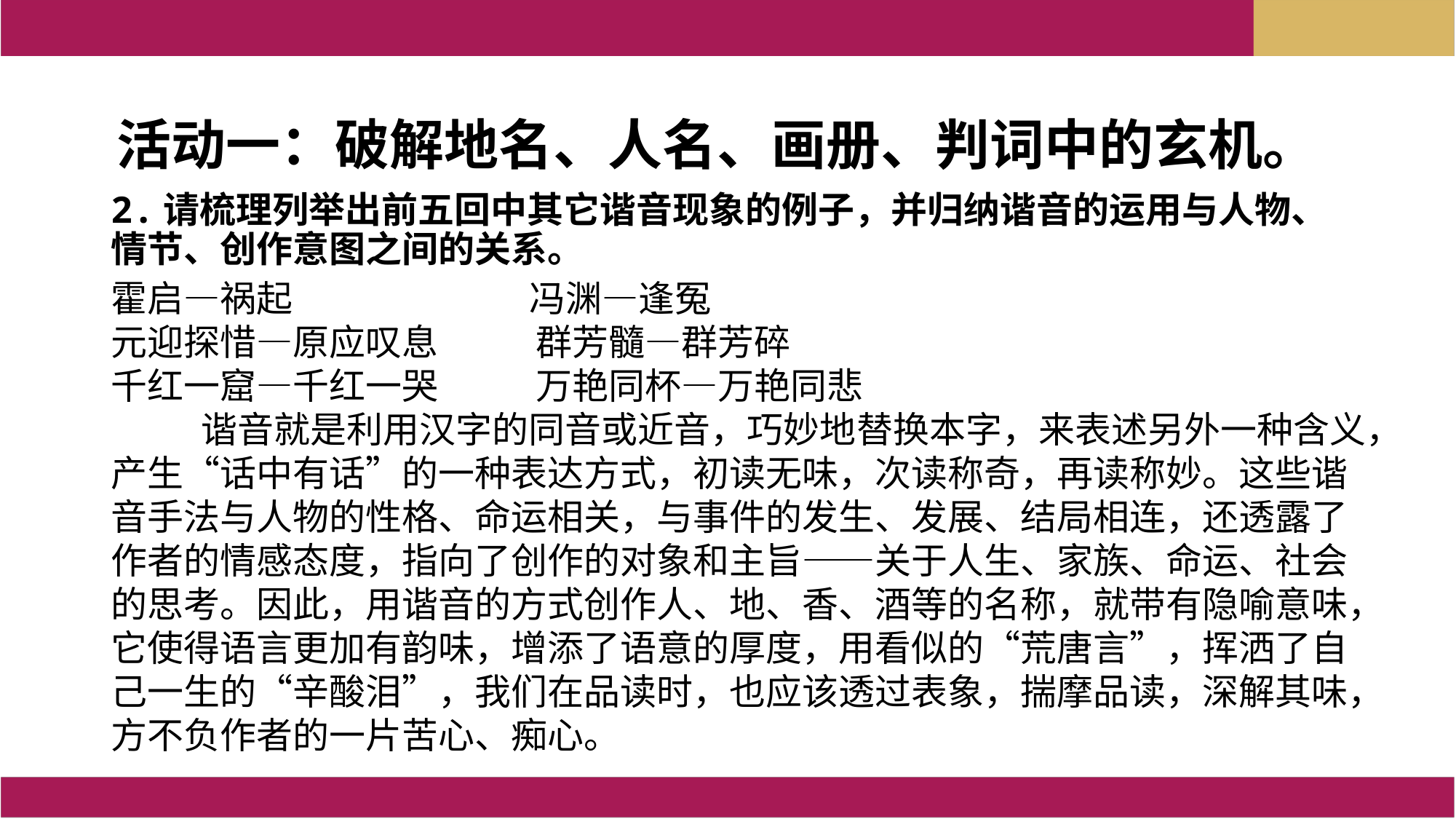

活动一：破解地名、人名、画册、判词中的玄机。

2.请梳理列举出前五回中其它谐音现象的例子，并归纳谐音的运用与人物、情节、创作意图之间的关系。
霍启—祸起                             冯渊—逢冤
元迎探惜—原应叹息            群芳髓—群芳碎
千红一窟—千红一哭            万艳同杯—万艳同悲
          谐音就是利用汉字的同音或近音，巧妙地替换本字，来表述另外一种含义，产生“话中有话”的一种表达方式，初读无味，次读称奇，再读称妙。这些谐音手法与人物的性格、命运相关，与事件的发生、发展、结局相连，还透露了作者的情感态度，指向了创作的对象和主旨——关于人生、家族、命运、社会的思考。因此，用谐音的方式创作人、地、香、酒等的名称，就带有隐喻意味，它使得语言更加有韵味，增添了语意的厚度，用看似的“荒唐言”，挥洒了自己一生的“辛酸泪”，我们在品读时，也应该透过表象，揣摩品读，深解其味，方不负作者的一片苦心、痴心。